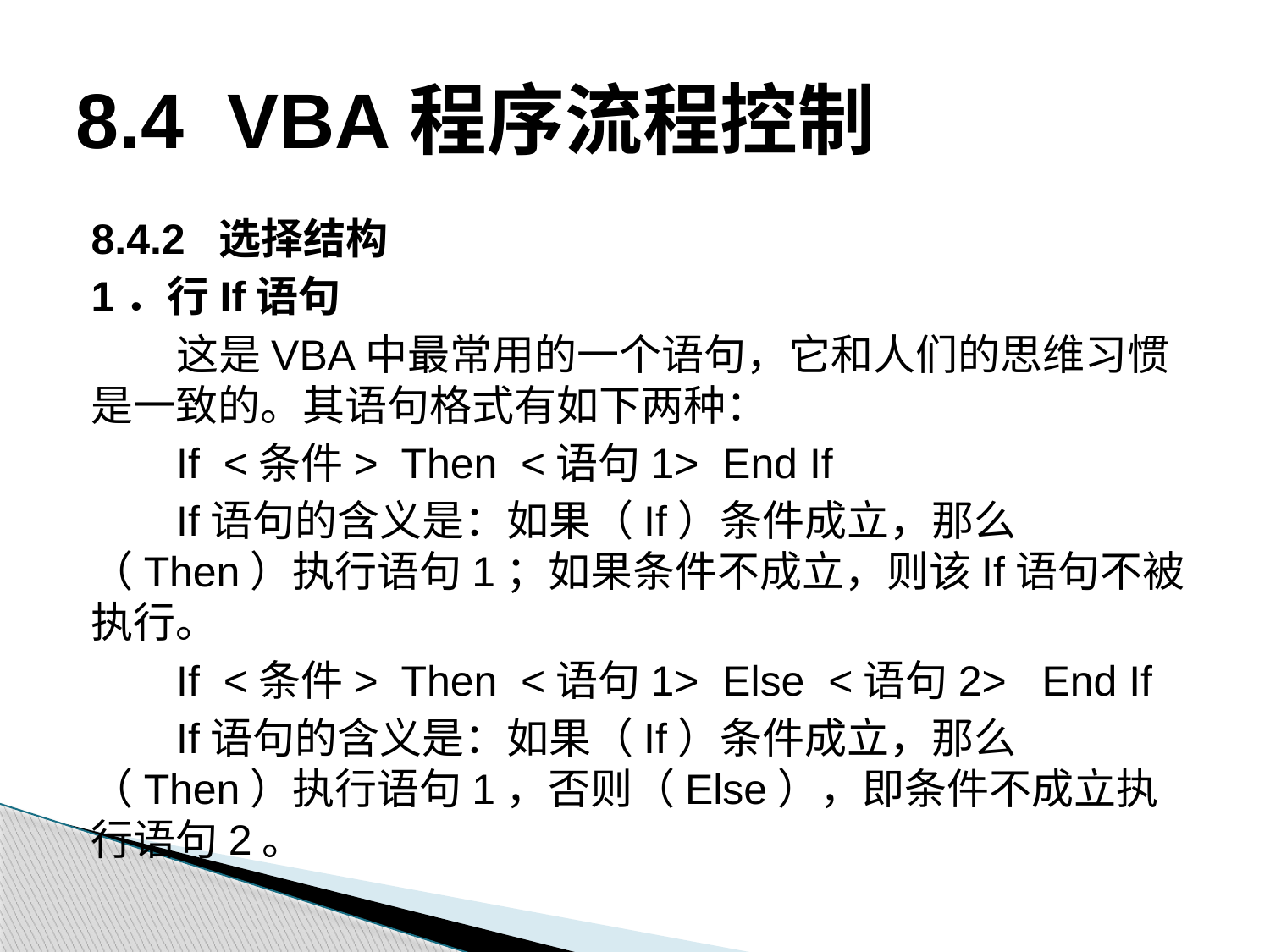

# 8.4  VBA程序流程控制
8.4.2  选择结构
1．行If语句
这是VBA中最常用的一个语句，它和人们的思维习惯是一致的。其语句格式有如下两种：
If  <条件>  Then  <语句1>  End If
If语句的含义是：如果（If）条件成立，那么（Then）执行语句1；如果条件不成立，则该If语句不被执行。
If  <条件>  Then  <语句1>  Else  <语句2>   End If
If语句的含义是：如果（If）条件成立，那么（Then）执行语句1，否则（Else），即条件不成立执行语句2。